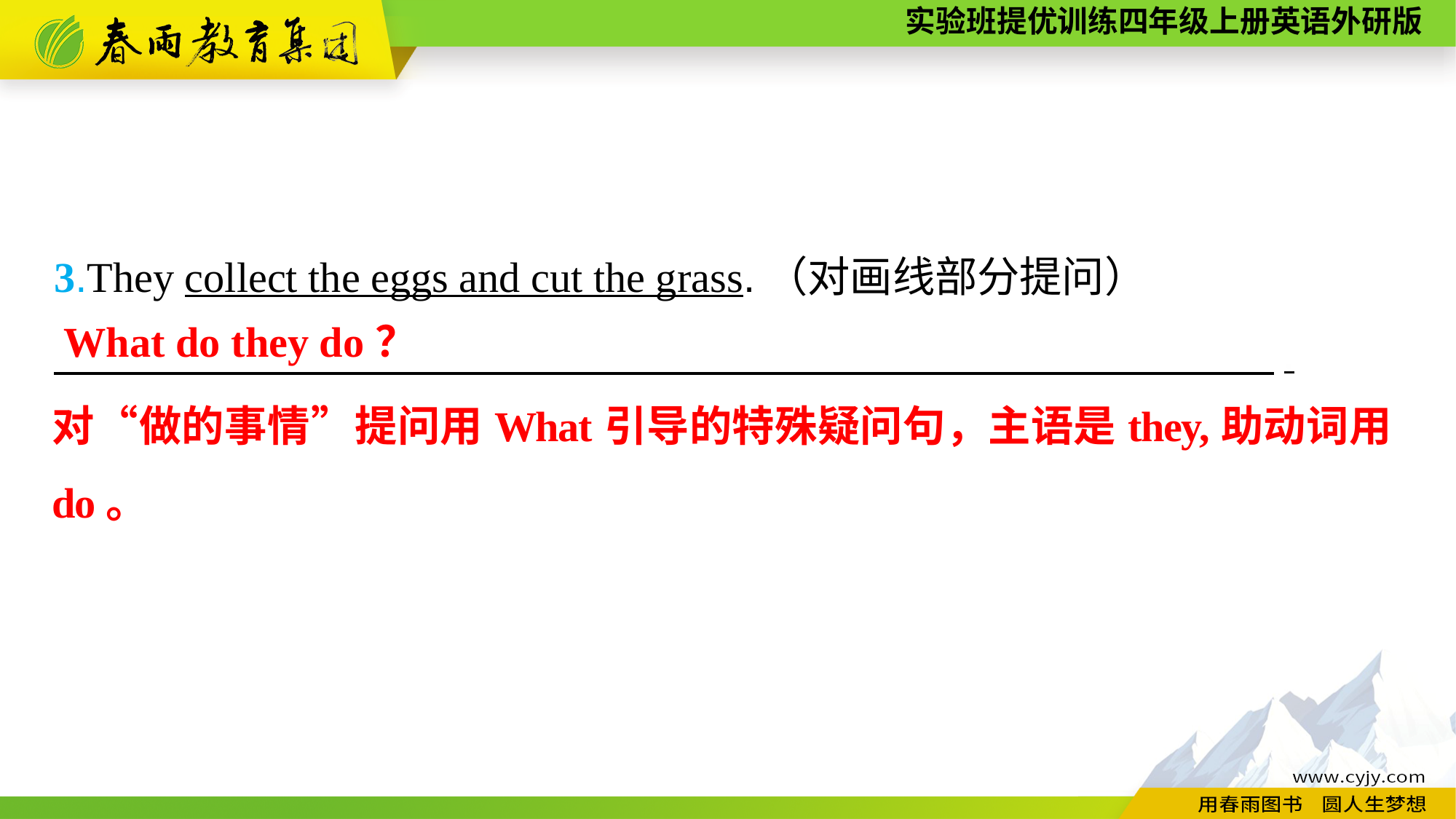

3.They collect the eggs and cut the grass.（对画线部分提问）
　　　　　　                                                                                                      .

What do they do？
对“做的事情”提问用What引导的特殊疑问句，主语是they,助动词用do。